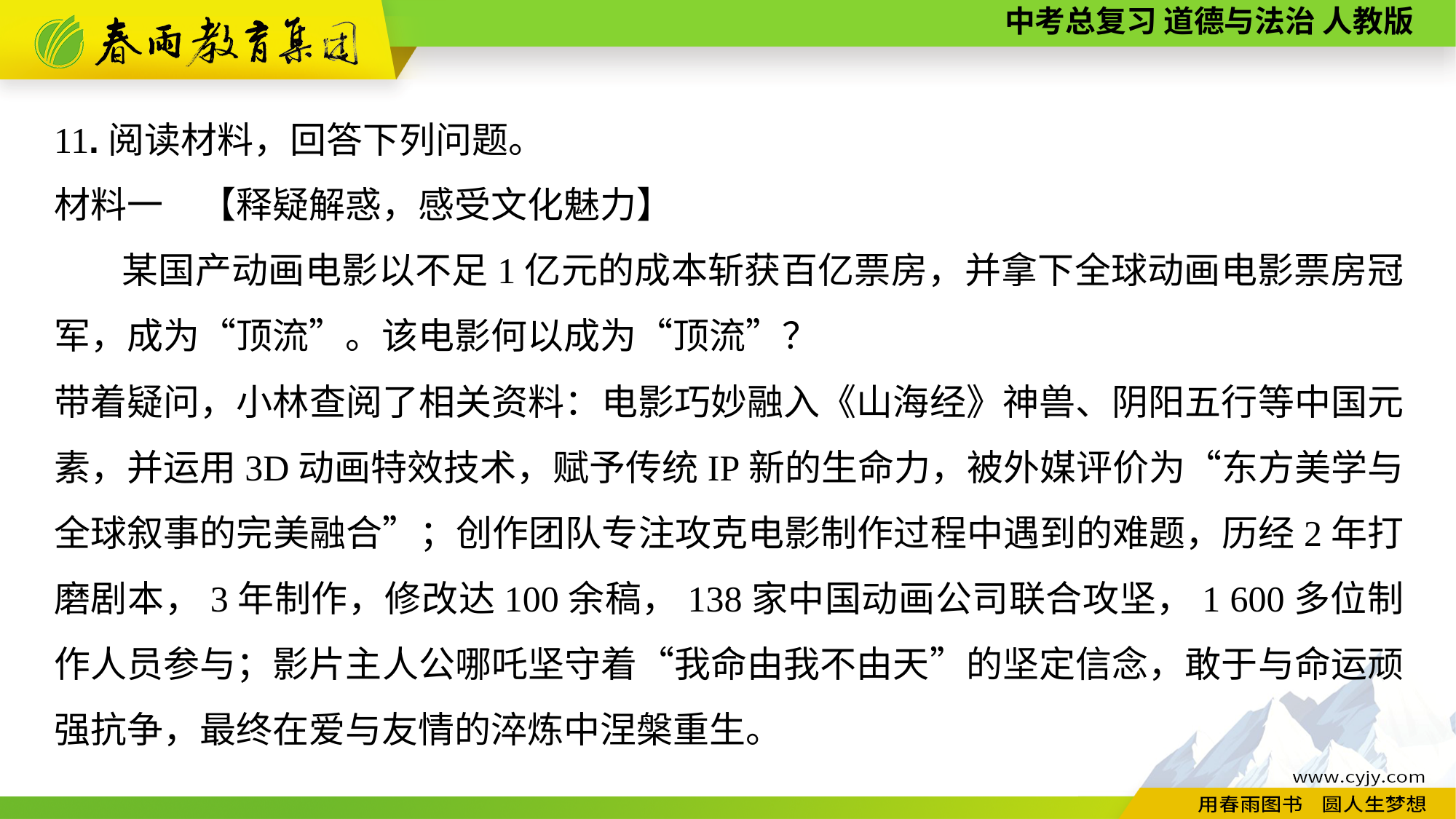

11.阅读材料，回答下列问题。
材料一　【释疑解惑，感受文化魅力】
       某国产动画电影以不足1亿元的成本斩获百亿票房，并拿下全球动画电影票房冠军，成为“顶流”。该电影何以成为“顶流”？
带着疑问，小林查阅了相关资料：电影巧妙融入《山海经》神兽、阴阳五行等中国元素，并运用3D动画特效技术，赋予传统IP新的生命力，被外媒评价为“东方美学与全球叙事的完美融合”；创作团队专注攻克电影制作过程中遇到的难题，历经2年打磨剧本，3年制作，修改达100余稿，138家中国动画公司联合攻坚，1 600多位制作人员参与；影片主人公哪吒坚守着“我命由我不由天”的坚定信念，敢于与命运顽强抗争，最终在爱与友情的淬炼中涅槃重生。